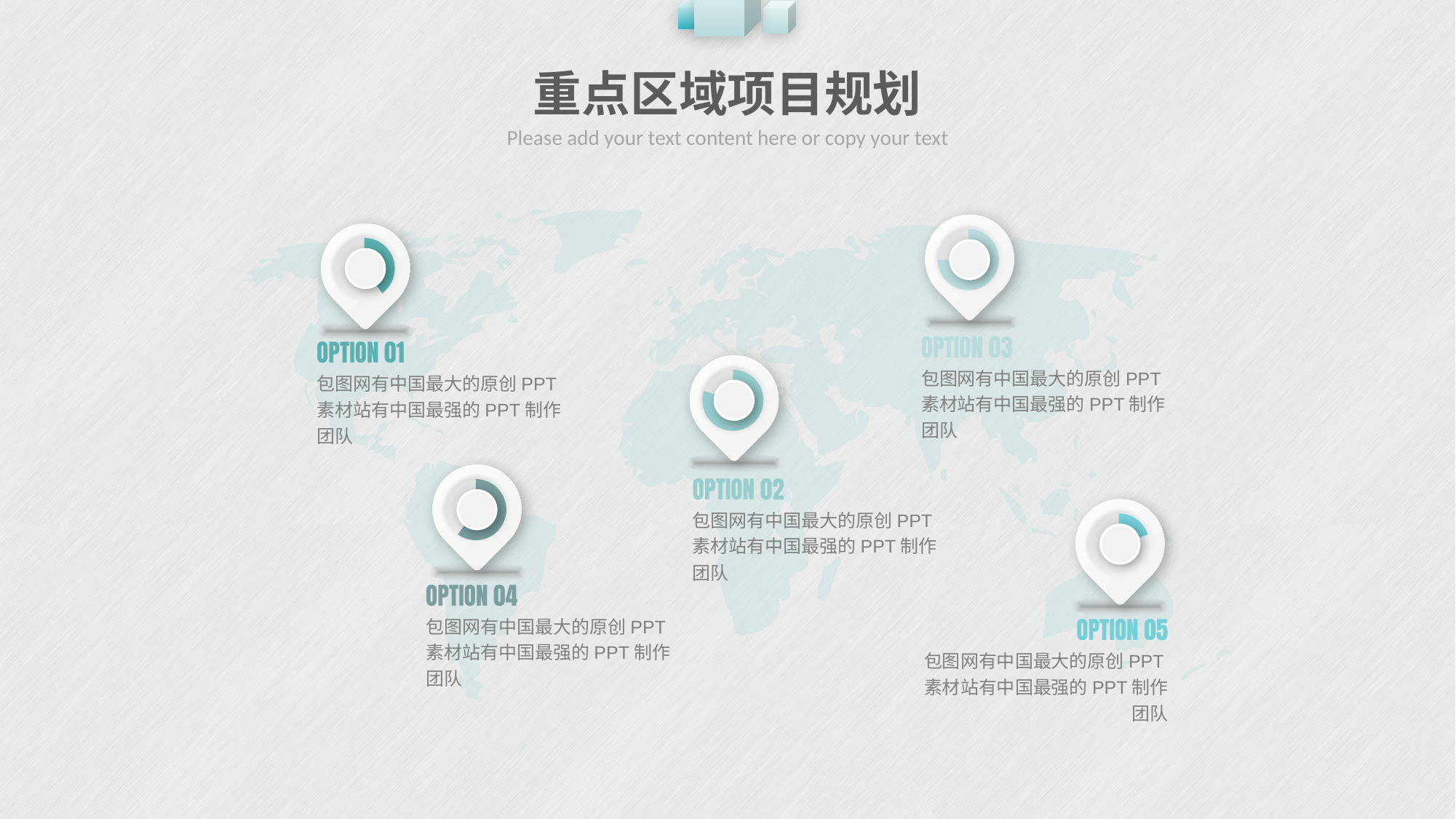

# 重点区域项目规划
Please add your text content here or copy your text

%

%

### Chart

| Category | 销售额 |
|---|---|
| 第一季度 | 0.75 |
| 第二季度 | 0.25 |

### Chart

| Category | 销售额 |
|---|---|
| 第一季度 | 0.4 |
| 第二季度 | 0.6 |

OPTION 03
包图网有中国最大的原创PPT素材站有中国最强的PPT制作团队
OPTION 01
包图网有中国最大的原创PPT素材站有中国最强的PPT制作团队
%

### Chart

| Category | 销售额 |
|---|---|
| 第一季度 | 0.8 |
| 第二季度 | 0.19999999999999996 |
%

OPTION 02
包图网有中国最大的原创PPT素材站有中国最强的PPT制作团队

### Chart

| Category | 销售额 |
|---|---|
| 第一季度 | 0.6 |
| 第二季度 | 0.4 |
%

### Chart

| Category | 销售额 |
|---|---|
| 第一季度 | 0.2 |
| 第二季度 | 0.8 |
OPTION 04
包图网有中国最大的原创PPT素材站有中国最强的PPT制作团队
OPTION 05
包图网有中国最大的原创PPT素材站有中国最强的PPT制作团队